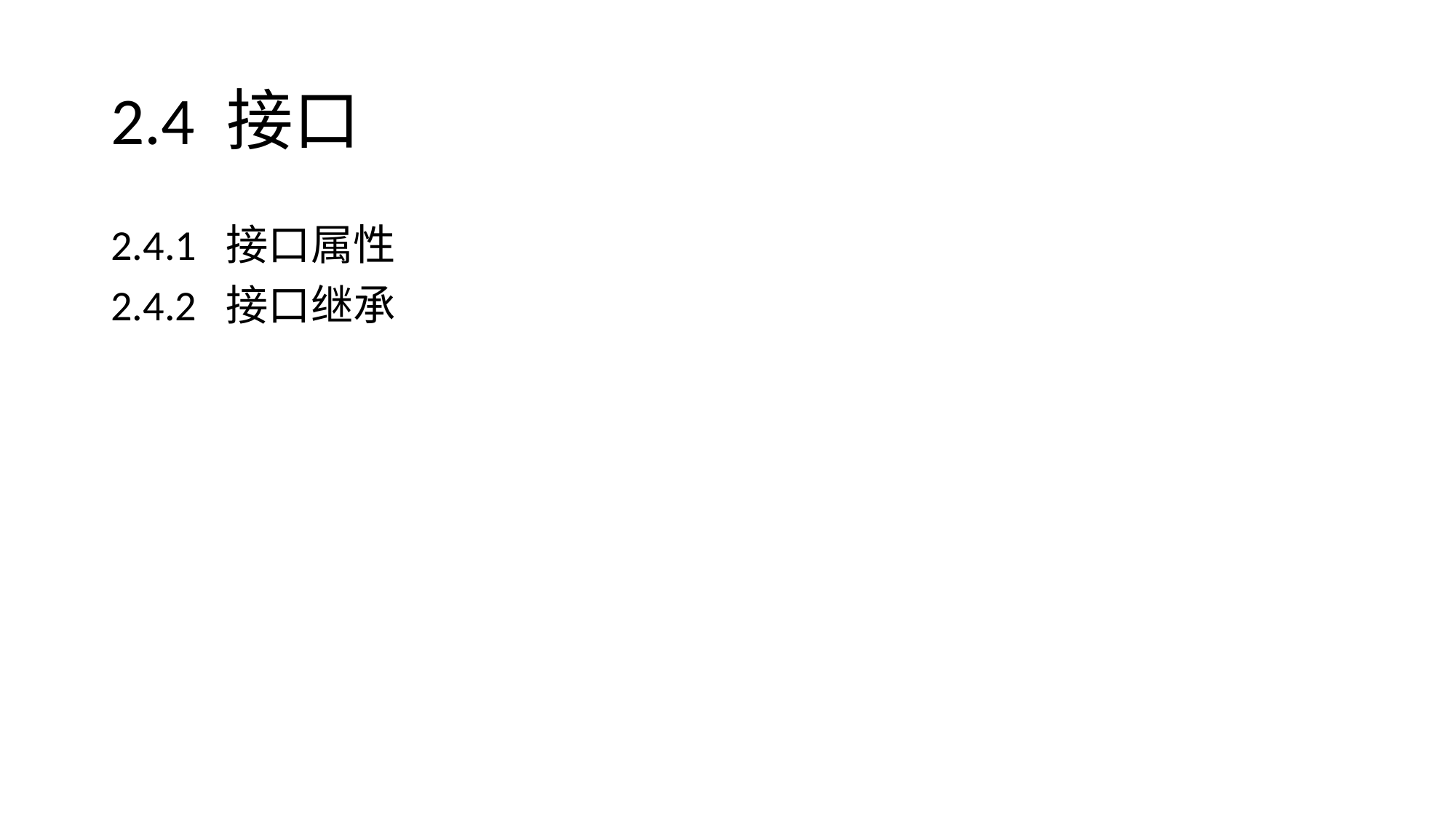

# 2.4 接口
2.4.1  接口属性
2.4.2  接口继承